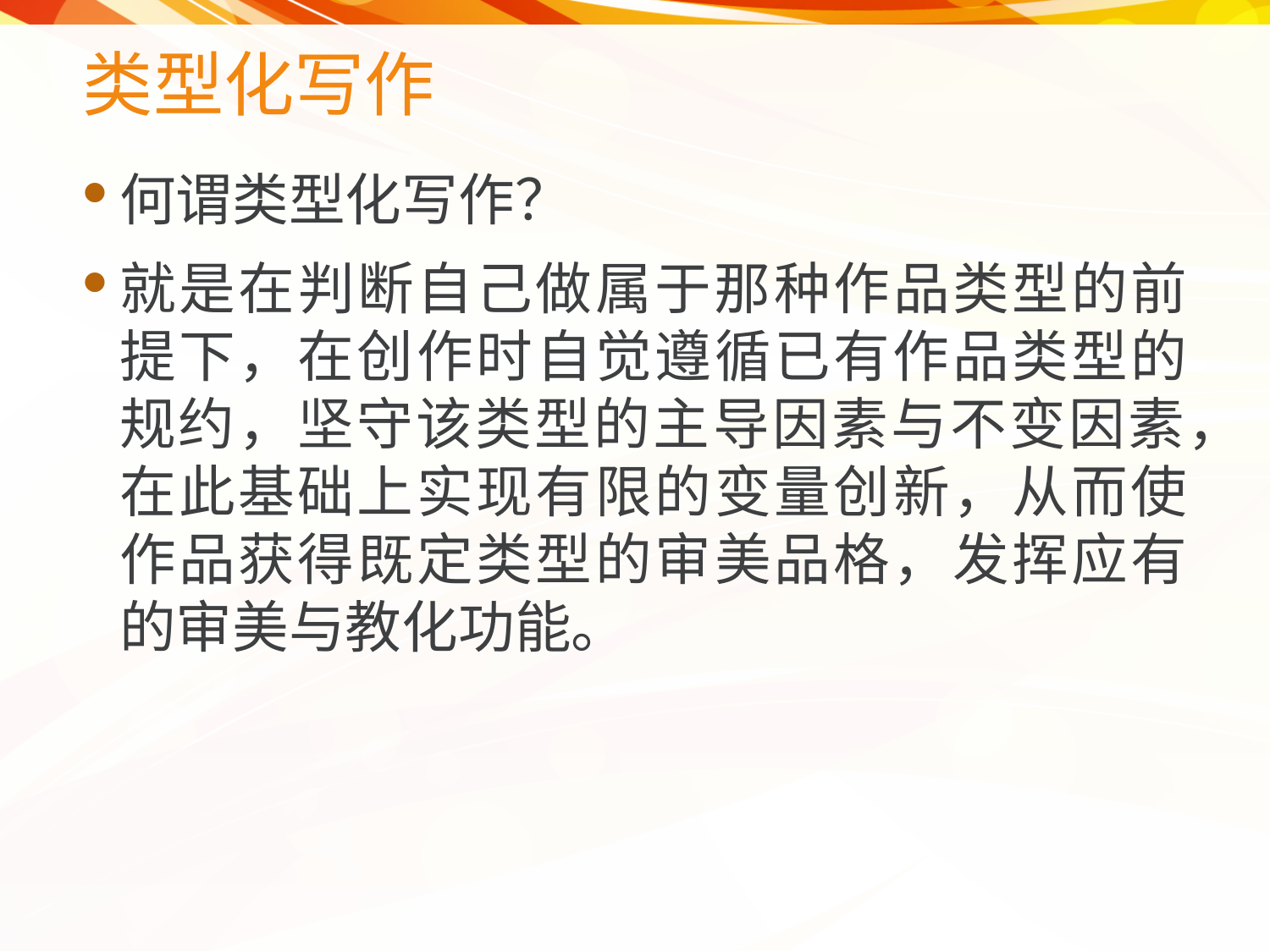

# 类型化写作
何谓类型化写作？
就是在判断自己做属于那种作品类型的前提下，在创作时自觉遵循已有作品类型的规约，坚守该类型的主导因素与不变因素，在此基础上实现有限的变量创新，从而使作品获得既定类型的审美品格，发挥应有的审美与教化功能。